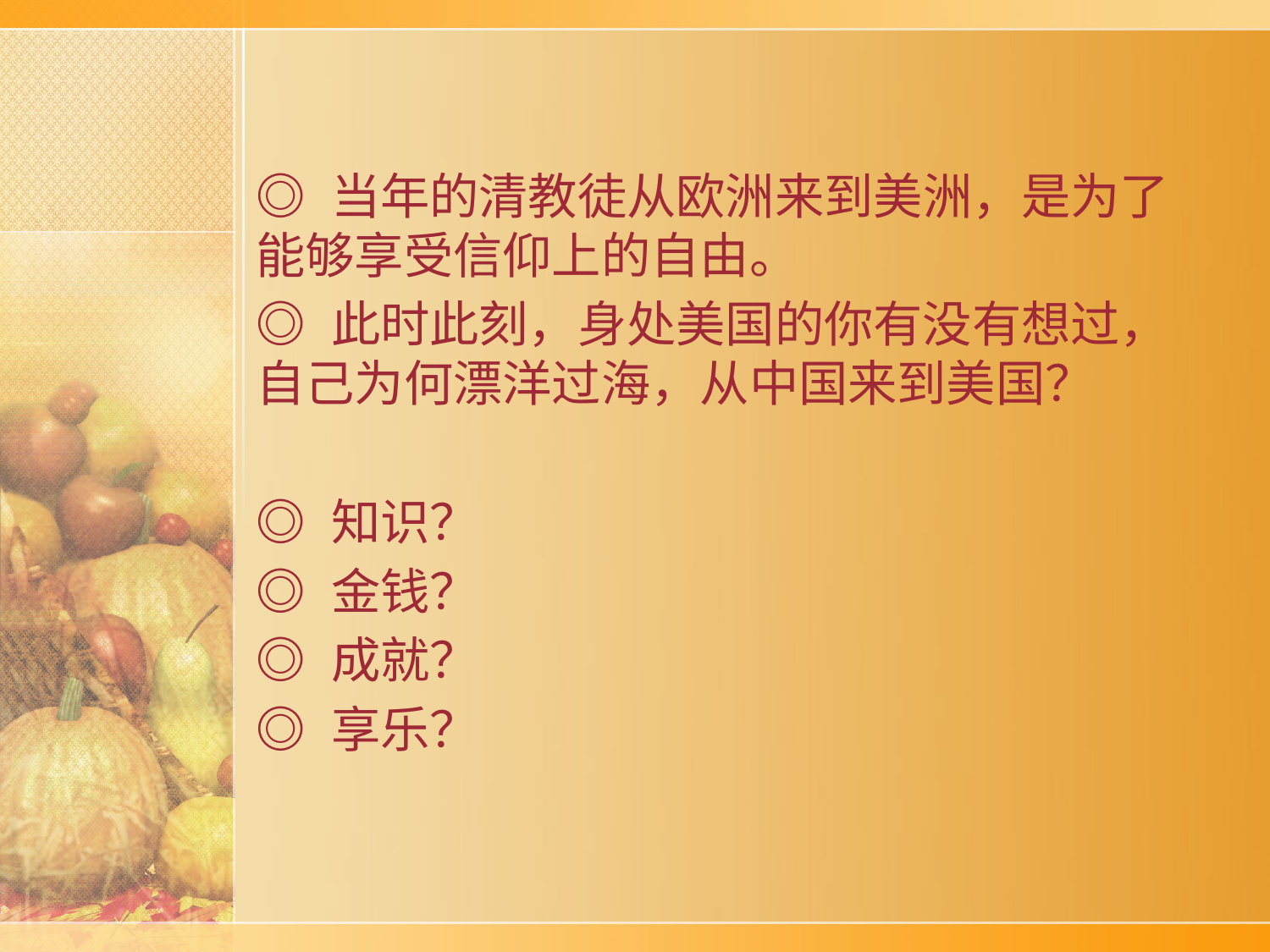

◎ 当年的清教徒从欧洲来到美洲，是为了能够享受信仰上的自由。
◎ 此时此刻，身处美国的你有没有想过，自己为何漂洋过海，从中国来到美国？

◎ 知识？
◎ 金钱？
◎ 成就？
◎ 享乐？